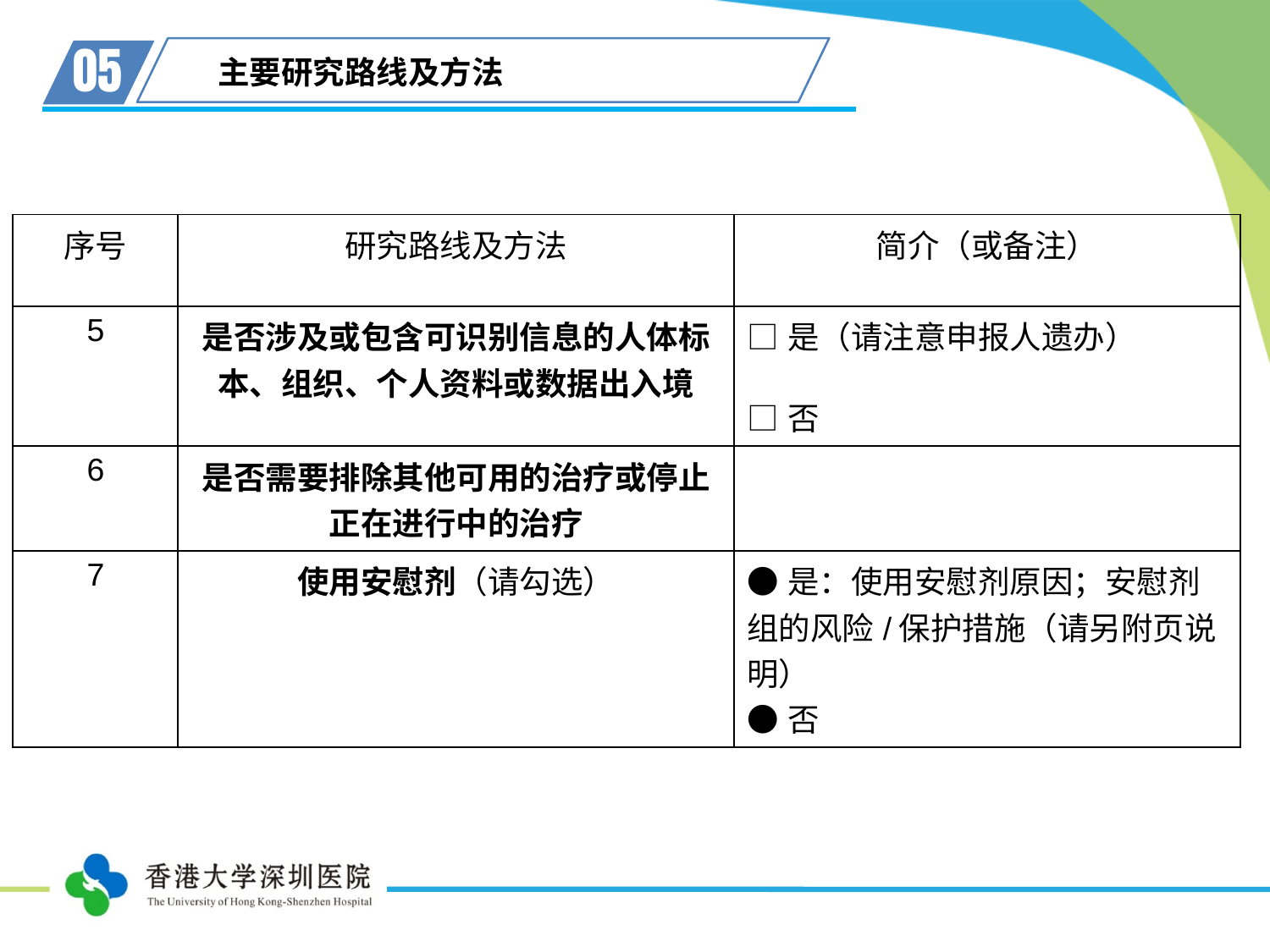

05

主要研究路线及方法
| 序号 | 研究路线及方法 | 简介（或备注） |
| --- | --- | --- |
| 5 | 是否涉及或包含可识别信息的人体标本、组织、个人资料或数据出入境 | □是（请注意申报人遗办） □否 |
| 6 | 是否需要排除其他可用的治疗或停止正在进行中的治疗 |  |
| 7 | 使用安慰剂（请勾选） | ●是：使用安慰剂原因；安慰剂组的风险/保护措施（请另附页说明） ●否 |